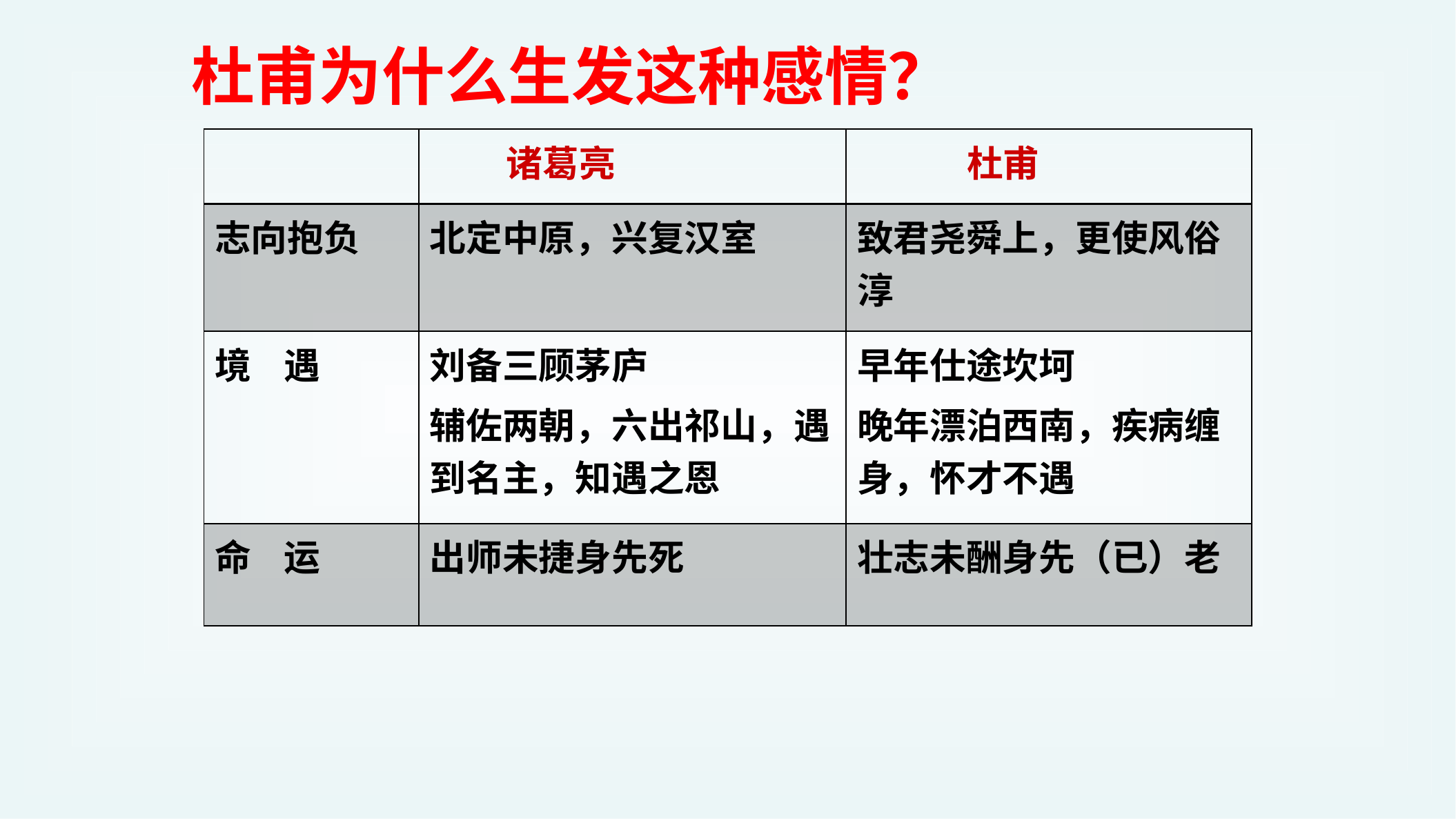

# 杜甫为什么生发这种感情？
|  | 诸葛亮 | 杜甫 |
| --- | --- | --- |
| 志向抱负 | 北定中原，兴复汉室 | 致君尧舜上，更使风俗淳 |
| 境 遇 | 刘备三顾茅庐 辅佐两朝，六出祁山，遇到名主，知遇之恩 | 早年仕途坎坷 晚年漂泊西南，疾病缠身，怀才不遇 |
| 命 运 | 出师未捷身先死 | 壮志未酬身先（已）老 |